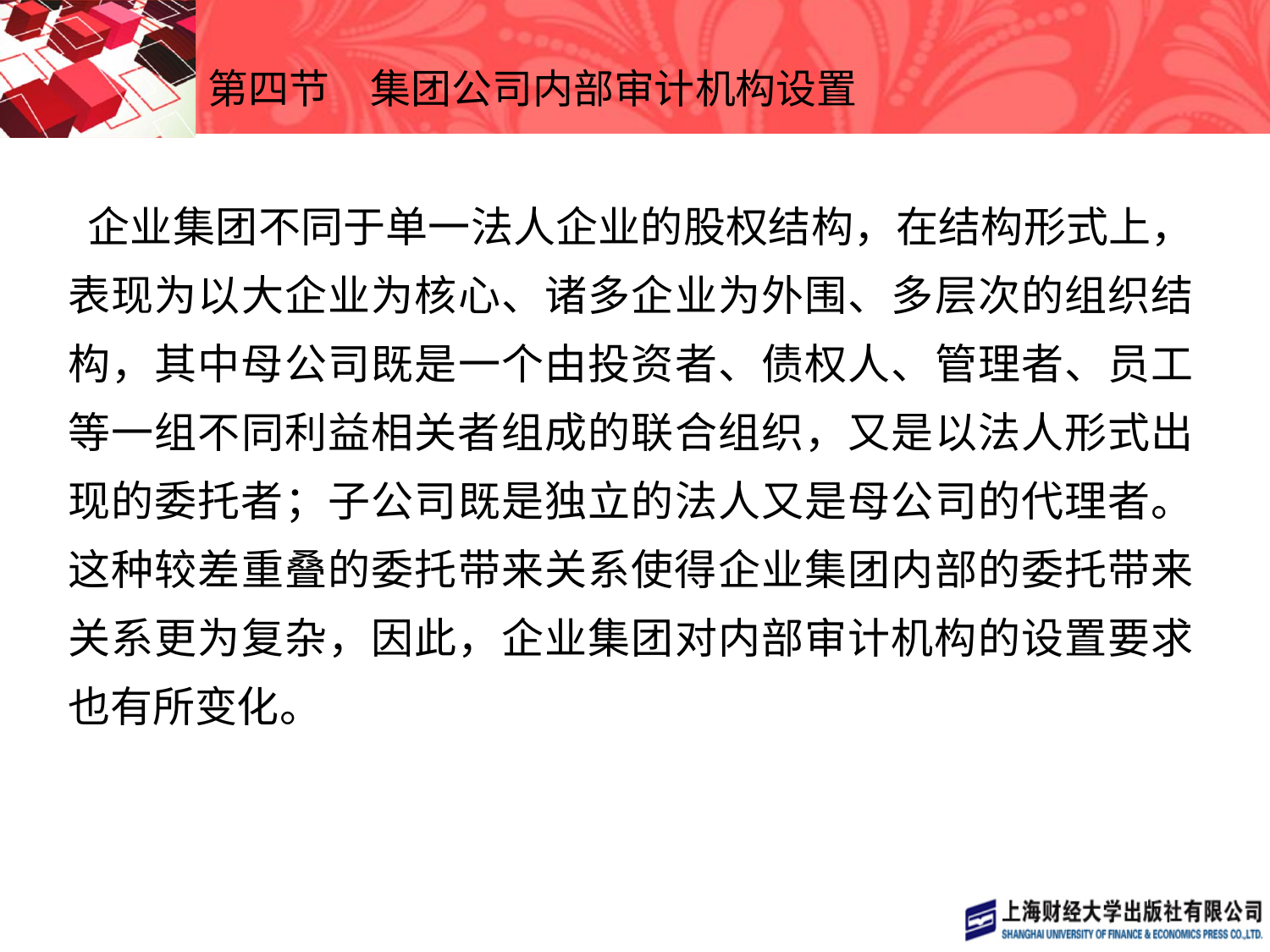

# 第四节　集团公司内部审计机构设置
 企业集团不同于单一法人企业的股权结构，在结构形式上，表现为以大企业为核心、诸多企业为外围、多层次的组织结构，其中母公司既是一个由投资者、债权人、管理者、员工等一组不同利益相关者组成的联合组织，又是以法人形式出现的委托者；子公司既是独立的法人又是母公司的代理者。这种较差重叠的委托带来关系使得企业集团内部的委托带来关系更为复杂，因此，企业集团对内部审计机构的设置要求也有所变化。